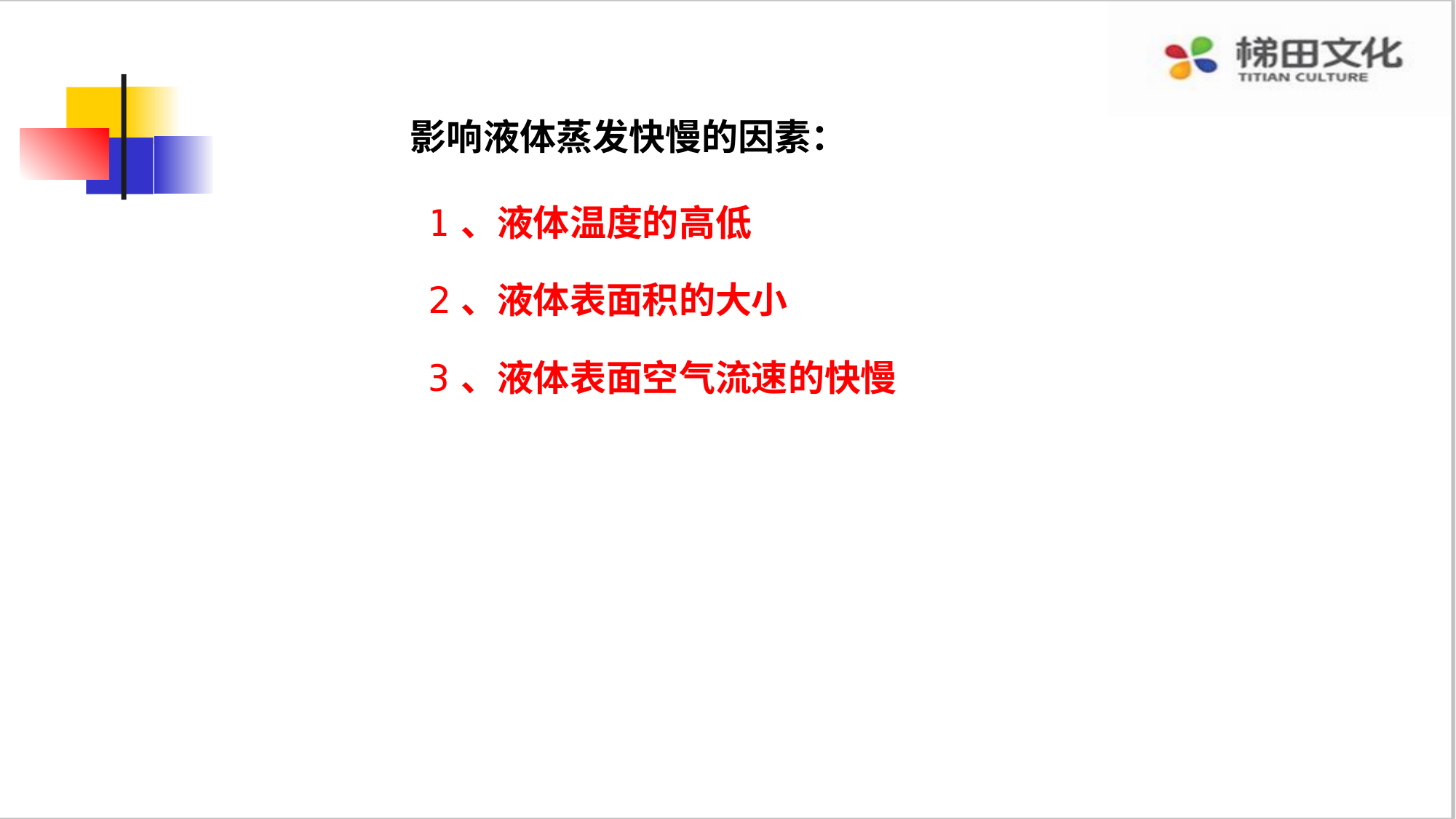

影响液体蒸发快慢的因素：
1、液体温度的高低
2、液体表面积的大小
3、液体表面空气流速的快慢